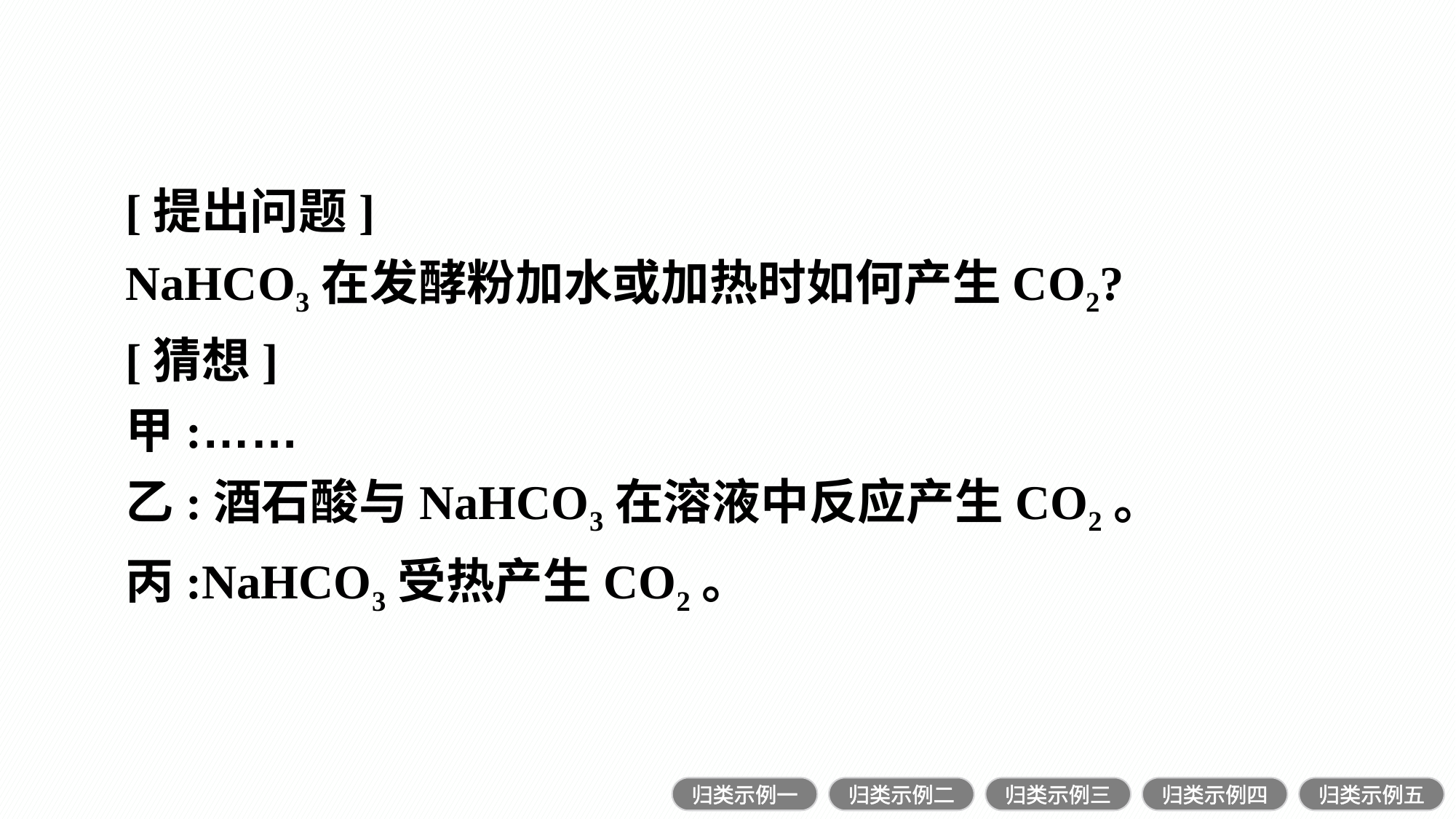

[提出问题]
NaHCO3在发酵粉加水或加热时如何产生CO2?
[猜想]
甲:……
乙:酒石酸与NaHCO3在溶液中反应产生CO2。
丙:NaHCO3受热产生CO2。